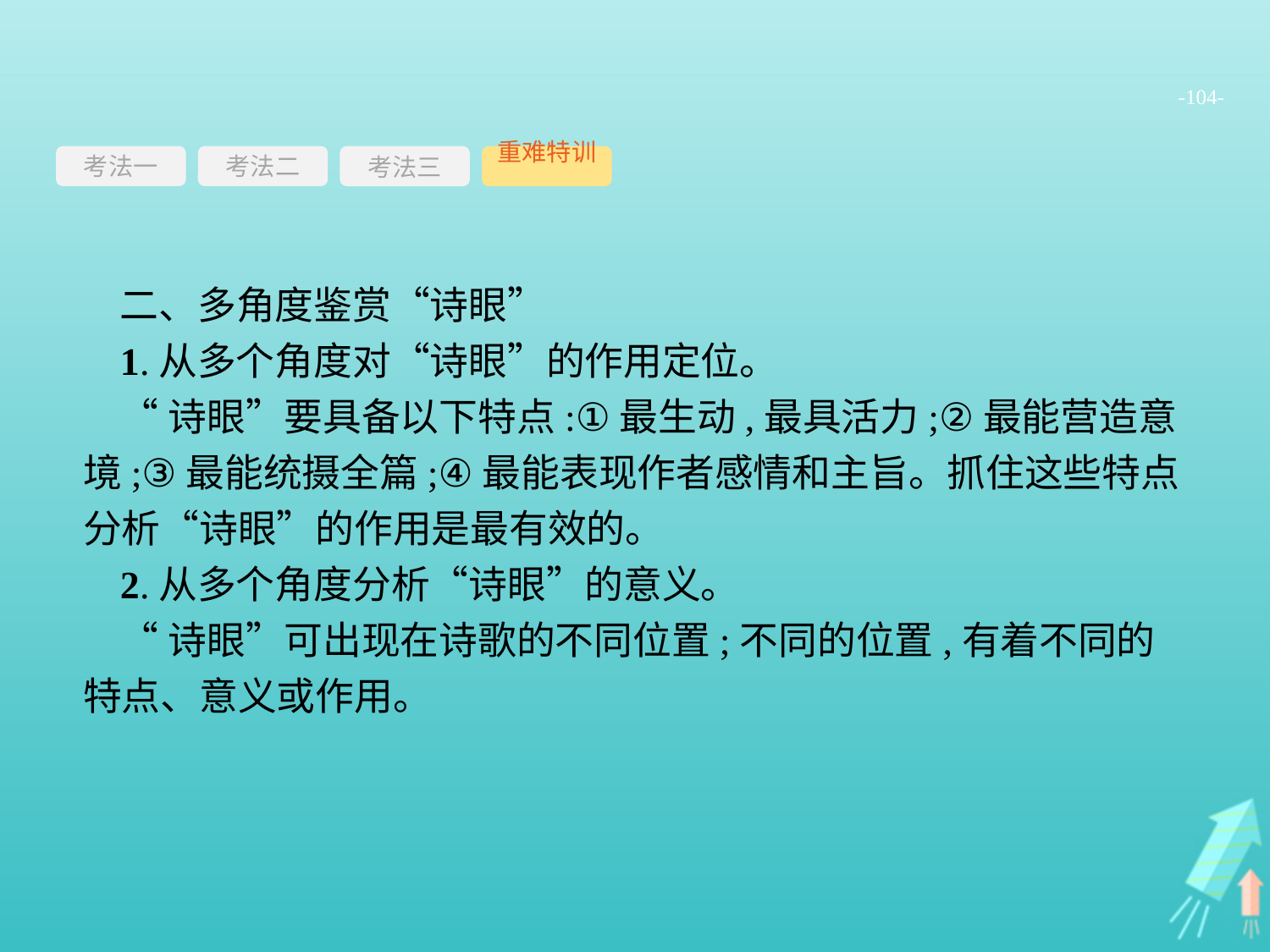

-104-
考法一
考法三
重难特训
考法二
二、多角度鉴赏“诗眼”
1.从多个角度对“诗眼”的作用定位。
“诗眼”要具备以下特点:①最生动,最具活力;②最能营造意境;③最能统摄全篇;④最能表现作者感情和主旨。抓住这些特点分析“诗眼”的作用是最有效的。
2.从多个角度分析“诗眼”的意义。
“诗眼”可出现在诗歌的不同位置;不同的位置,有着不同的特点、意义或作用。